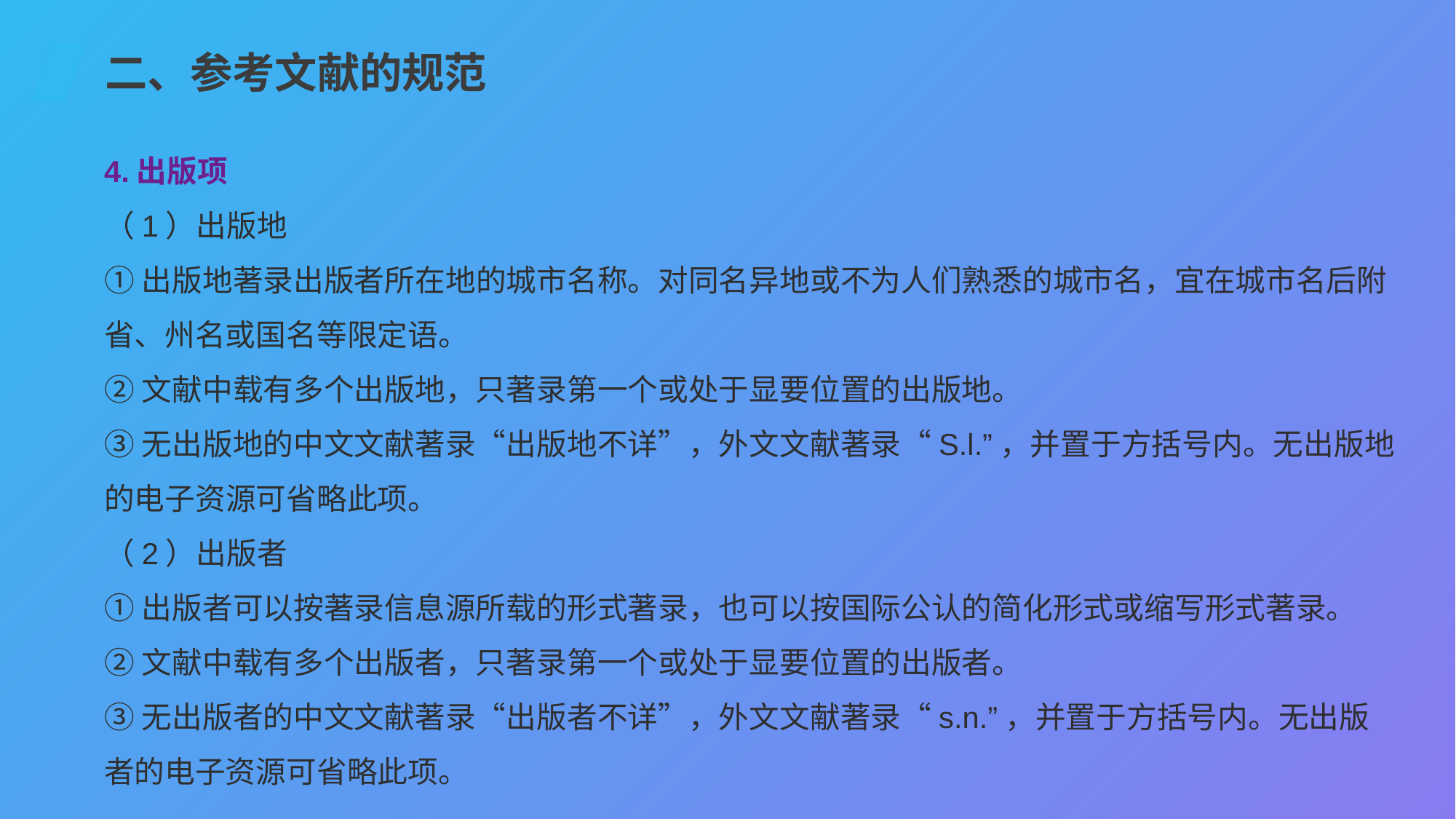

二、参考文献的规范
4.出版项
（1）出版地
①出版地著录出版者所在地的城市名称。对同名异地或不为人们熟悉的城市名，宜在城市名后附省、州名或国名等限定语。
②文献中载有多个出版地，只著录第一个或处于显要位置的出版地。
③无出版地的中文文献著录“出版地不详”，外文文献著录“S.l.”，并置于方括号内。无出版地的电子资源可省略此项。
（2）出版者
①出版者可以按著录信息源所载的形式著录，也可以按国际公认的简化形式或缩写形式著录。
②文献中载有多个出版者，只著录第一个或处于显要位置的出版者。
③无出版者的中文文献著录“出版者不详”，外文文献著录“s.n.”，并置于方括号内。无出版者的电子资源可省略此项。